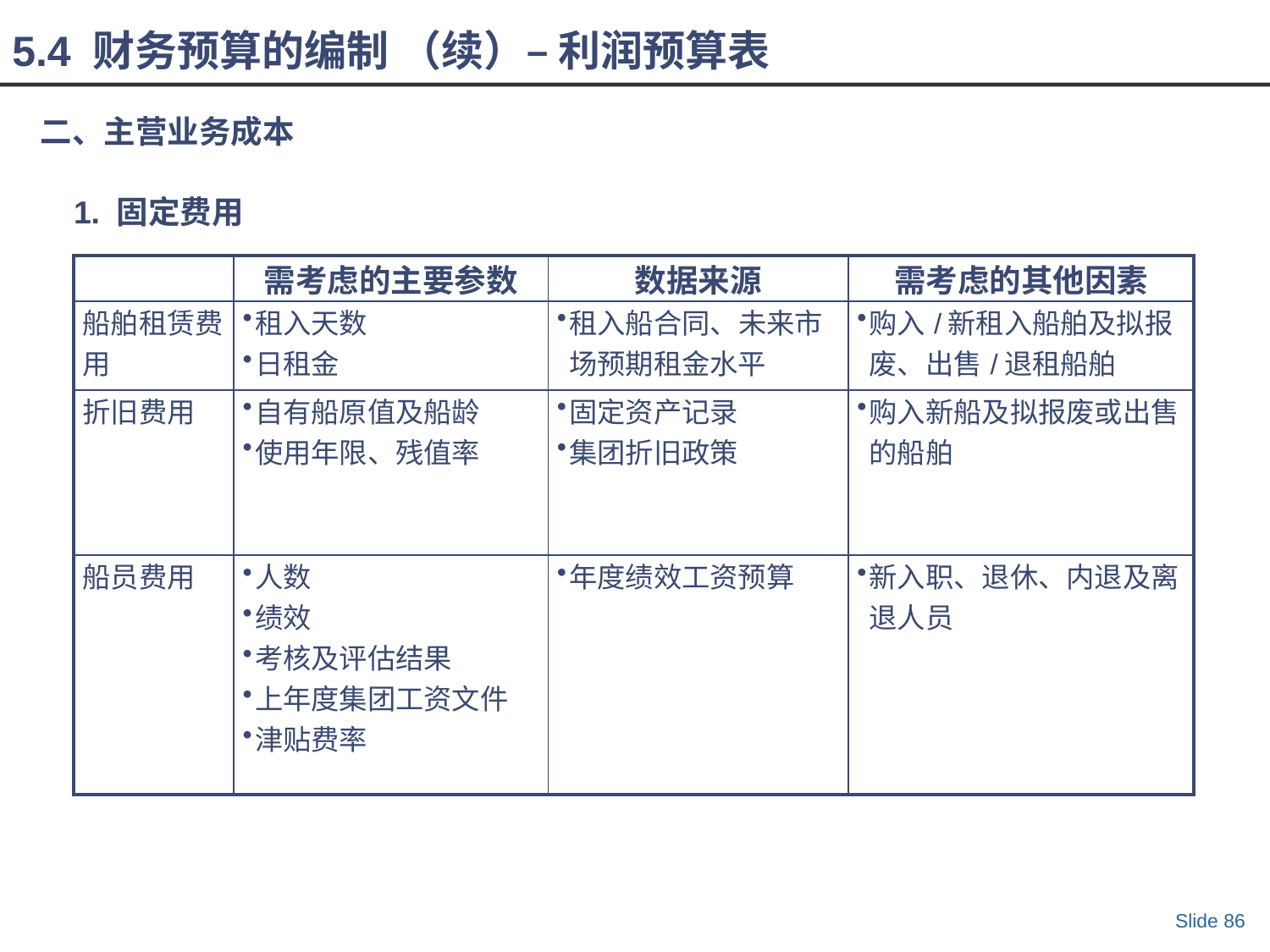

5.4 财务预算的编制 （续）– 利润预算表

二、主营业务成本
1. 固定费用
|  | 需考虑的主要参数 | 数据来源 | 需考虑的其他因素 |
| --- | --- | --- | --- |
| 船舶租赁费用 | 租入天数 日租金 | 租入船合同、未来市场预期租金水平 | 购入/新租入船舶及拟报废、出售/退租船舶 |
| 折旧费用 | 自有船原值及船龄 使用年限、残值率 | 固定资产记录 集团折旧政策 | 购入新船及拟报废或出售的船舶 |
| 船员费用 | 人数 绩效 考核及评估结果 上年度集团工资文件 津贴费率 | 年度绩效工资预算 | 新入职、退休、内退及离退人员 |
Slide 86